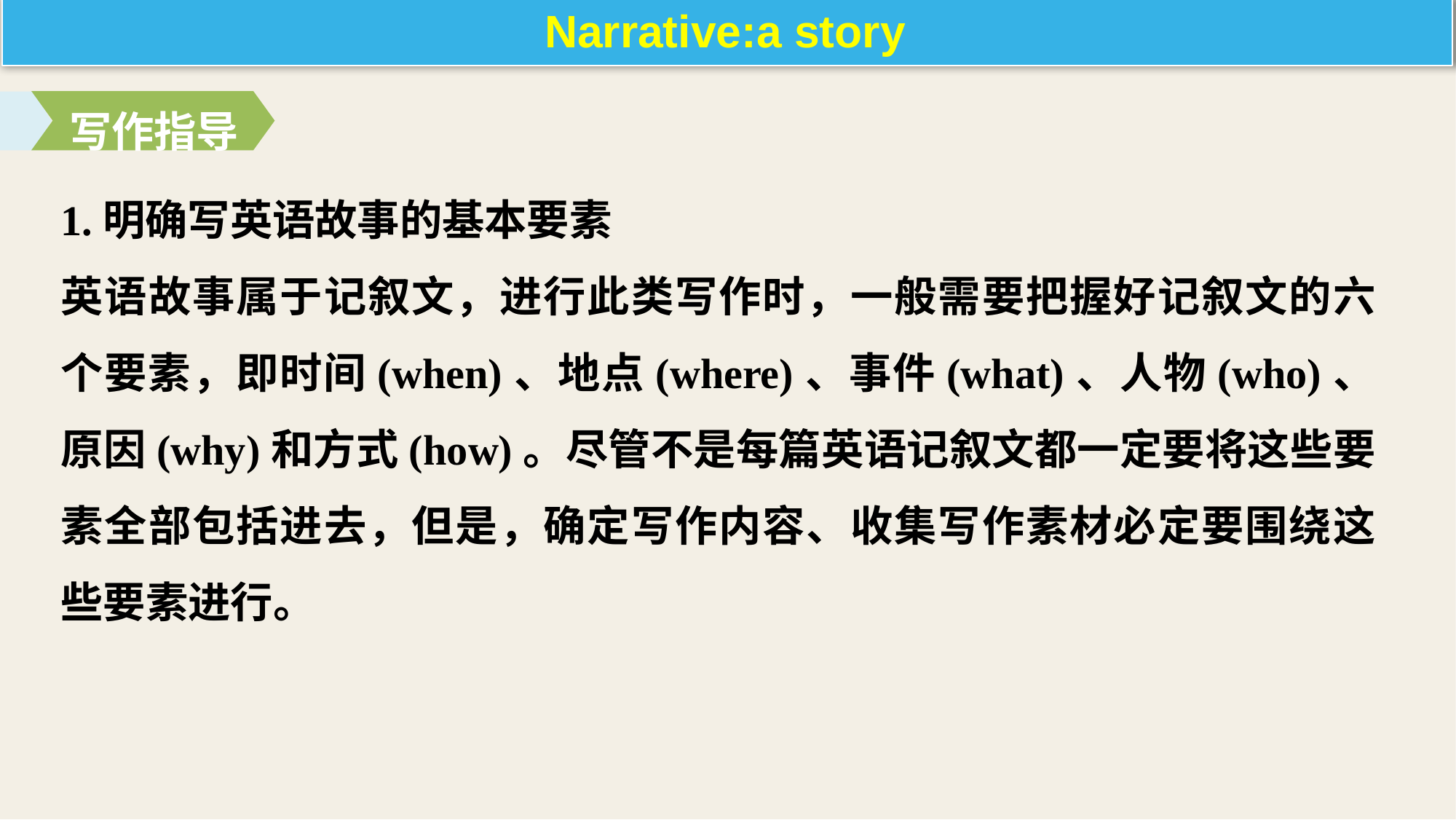

Narrative:a story

写作指导

1.明确写英语故事的基本要素
英语故事属于记叙文，进行此类写作时，一般需要把握好记叙文的六个要素，即时间(when)、地点(where)、事件(what)、人物(who)、原因(why)和方式(how)。尽管不是每篇英语记叙文都一定要将这些要素全部包括进去，但是，确定写作内容、收集写作素材必定要围绕这些要素进行。